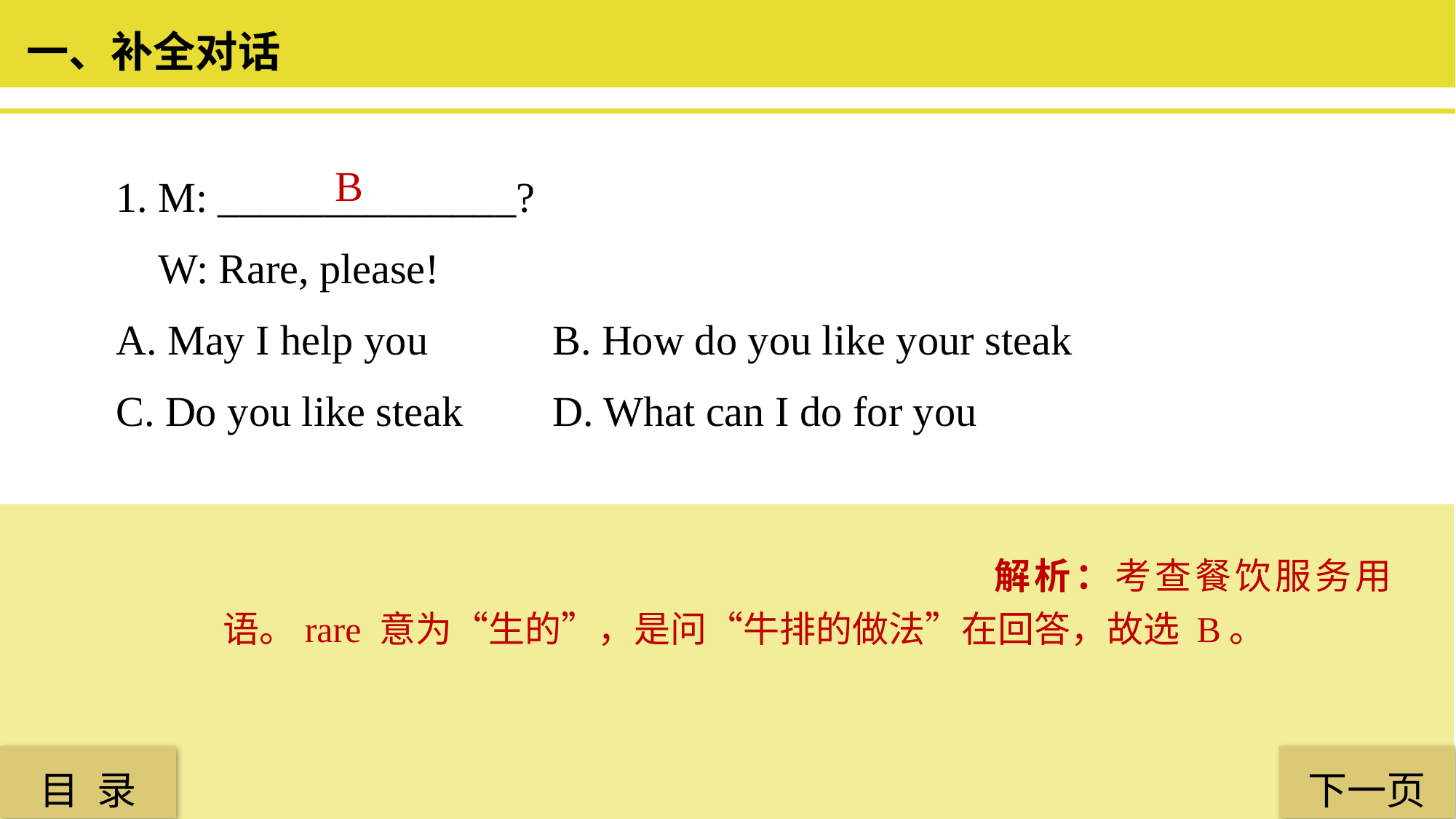

一、补全对话
1. M: ______________?
    W: Rare, please!
A. May I help you 		B. How do you like your steak
C. Do you like steak 	D. What can I do for you
 B
解析：考查餐饮服务用语。rare 意为“生的”，是问“牛排的做法”在回答，故选 B。